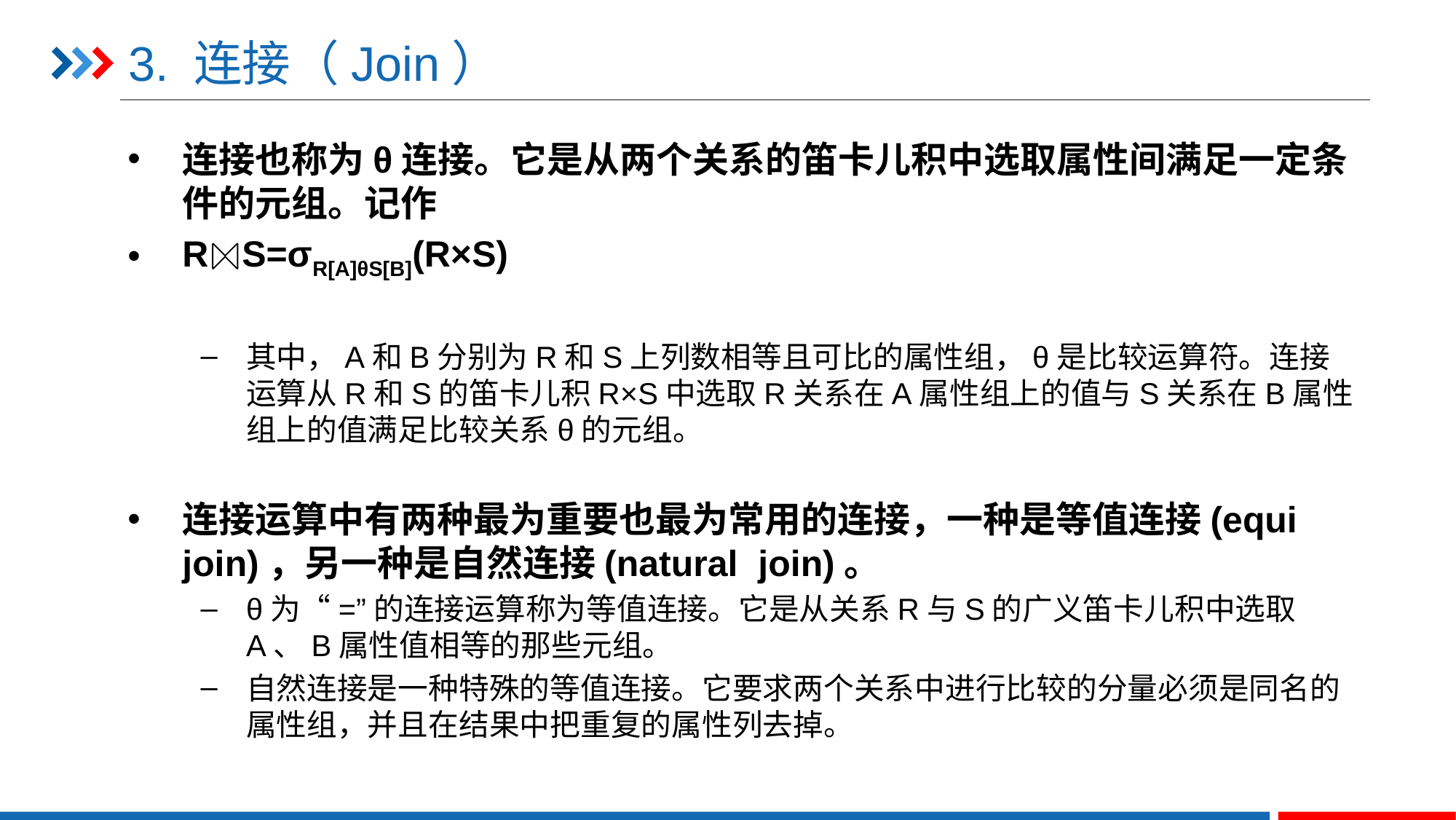

# 3. 连接（Join）
连接也称为θ连接。它是从两个关系的笛卡儿积中选取属性间满足一定条件的元组。记作
R⨝S=σR[A]θS[B](R×S)

其中，A和B分别为R和S上列数相等且可比的属性组，θ是比较运算符。连接运算从R和S的笛卡儿积R×S中选取R关系在A属性组上的值与S关系在B属性组上的值满足比较关系θ的元组。

连接运算中有两种最为重要也最为常用的连接，一种是等值连接(equi join)，另一种是自然连接(natural  join)。
θ为“=”的连接运算称为等值连接。它是从关系R与S的广义笛卡儿积中选取A、B属性值相等的那些元组。
自然连接是一种特殊的等值连接。它要求两个关系中进行比较的分量必须是同名的属性组，并且在结果中把重复的属性列去掉。